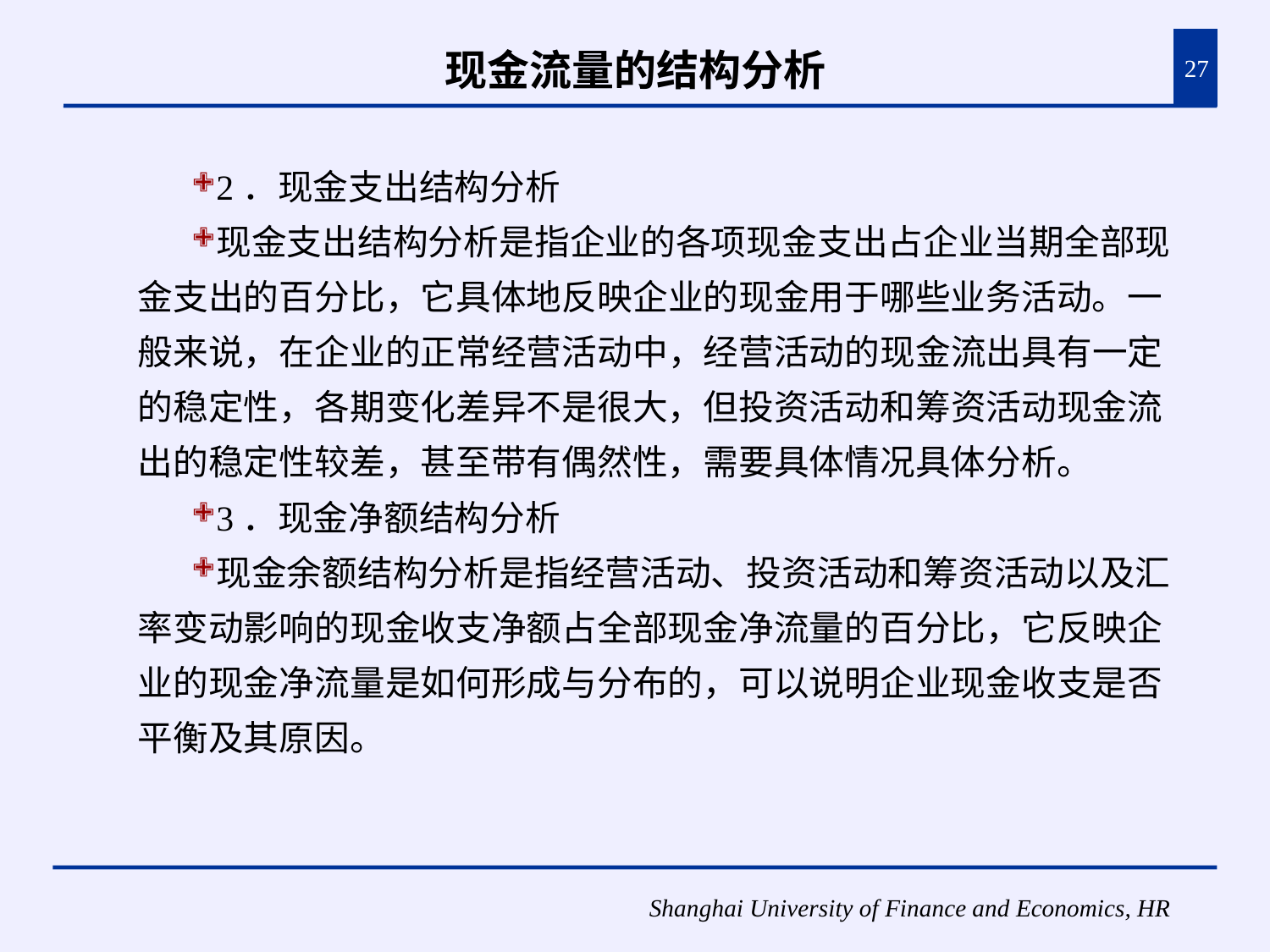

# 现金流量的结构分析
27
2．现金支出结构分析
现金支出结构分析是指企业的各项现金支出占企业当期全部现金支出的百分比，它具体地反映企业的现金用于哪些业务活动。一般来说，在企业的正常经营活动中，经营活动的现金流出具有一定的稳定性，各期变化差异不是很大，但投资活动和筹资活动现金流出的稳定性较差，甚至带有偶然性，需要具体情况具体分析。
3．现金净额结构分析
现金余额结构分析是指经营活动、投资活动和筹资活动以及汇率变动影响的现金收支净额占全部现金净流量的百分比，它反映企业的现金净流量是如何形成与分布的，可以说明企业现金收支是否平衡及其原因。